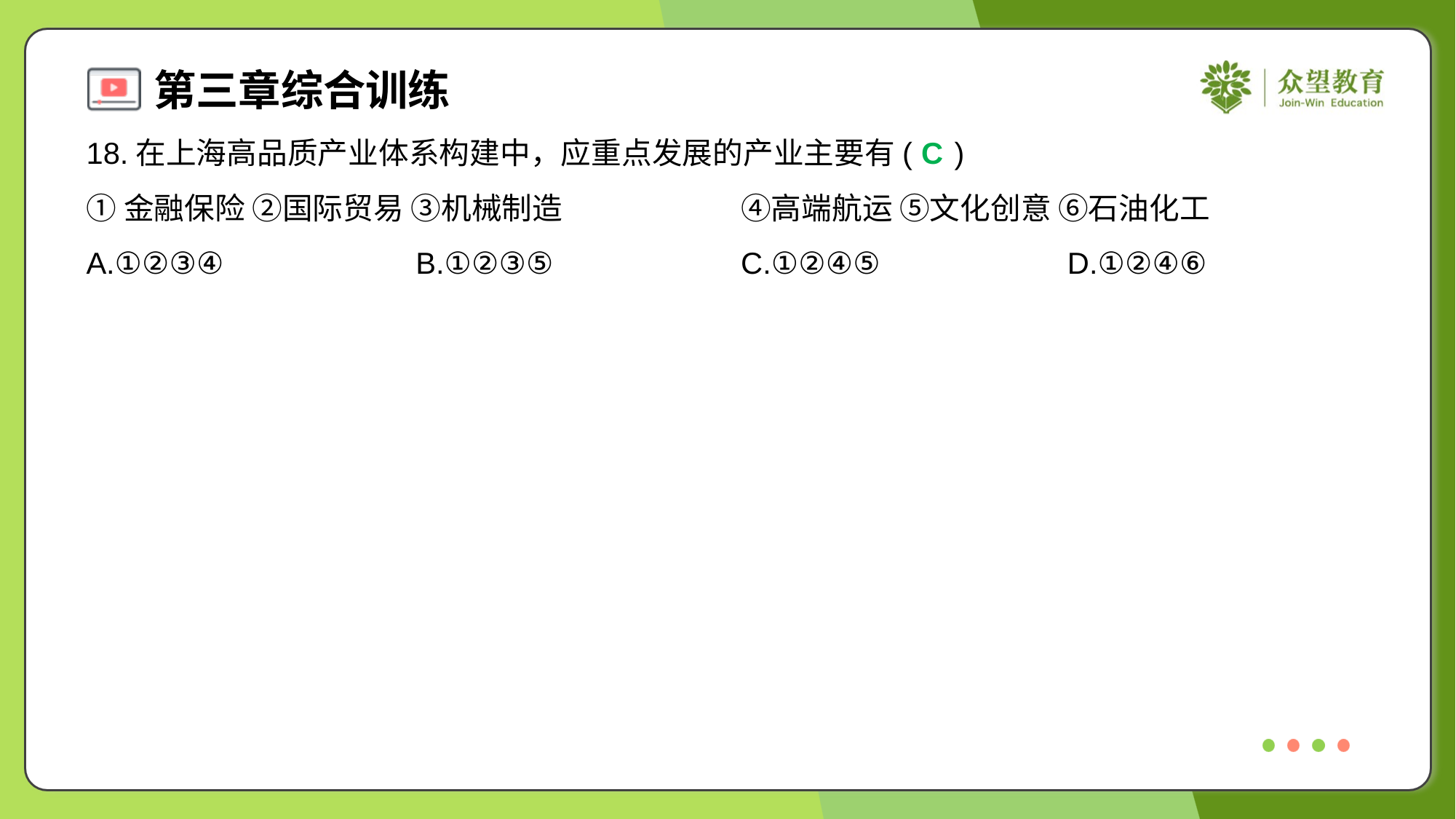

18.在上海高品质产业体系构建中，应重点发展的产业主要有(     )
C
①金融保险 ②国际贸易 ③机械制造	④高端航运 ⑤文化创意 ⑥石油化工
A.①②③④	B.①②③⑤	C.①②④⑤	D.①②④⑥